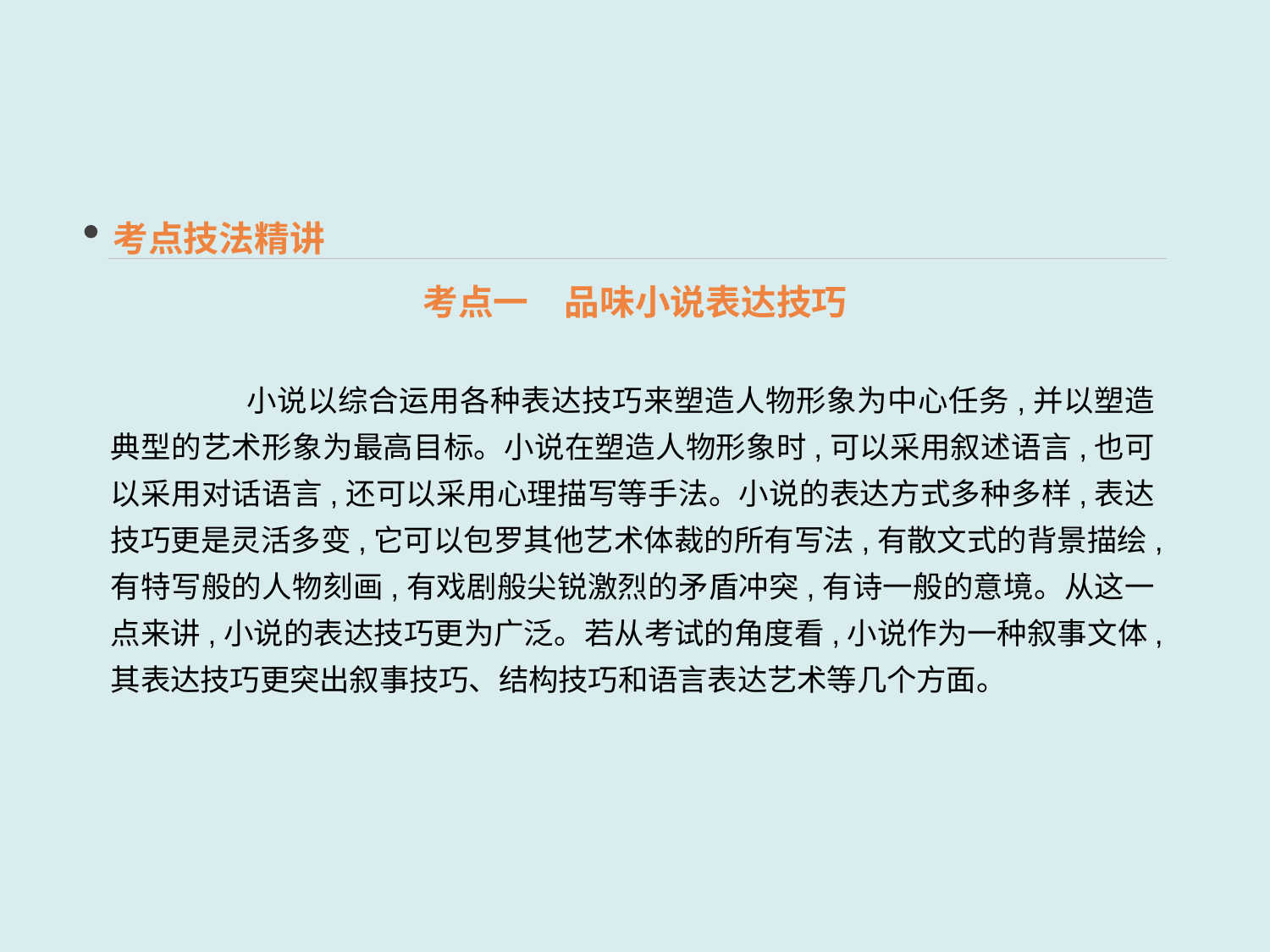

考点技法精讲

考点一　品味小说表达技巧

小说以综合运用各种表达技巧来塑造人物形象为中心任务,并以塑造典型的艺术形象为最高目标。小说在塑造人物形象时,可以采用叙述语言,也可以采用对话语言,还可以采用心理描写等手法。小说的表达方式多种多样,表达技巧更是灵活多变,它可以包罗其他艺术体裁的所有写法,有散文式的背景描绘,有特写般的人物刻画,有戏剧般尖锐激烈的矛盾冲突,有诗一般的意境。从这一点来讲,小说的表达技巧更为广泛。若从考试的角度看,小说作为一种叙事文体,其表达技巧更突出叙事技巧、结构技巧和语言表达艺术等几个方面。